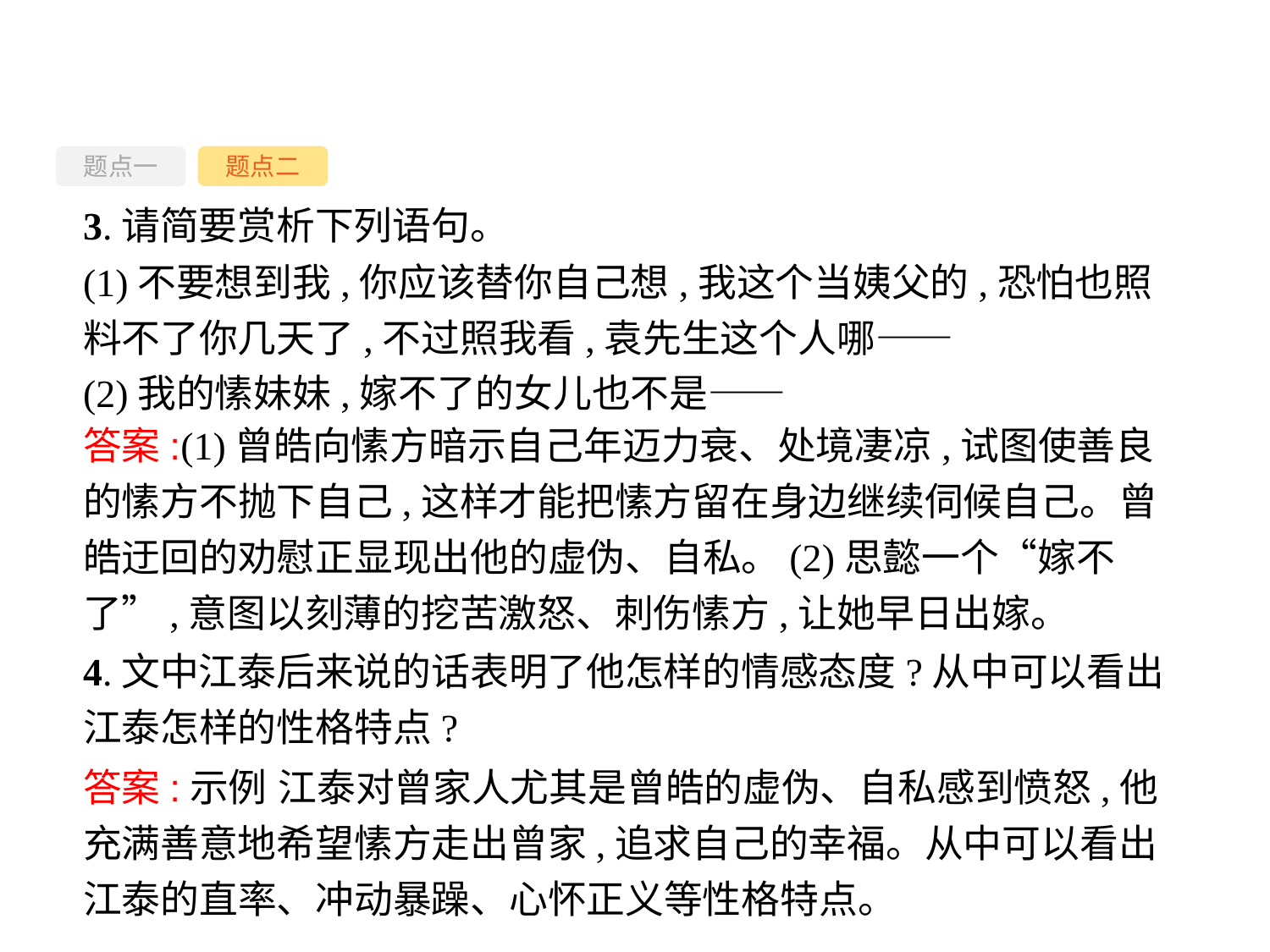

题点一
题点二
3.请简要赏析下列语句。
(1)不要想到我,你应该替你自己想,我这个当姨父的,恐怕也照料不了你几天了,不过照我看,袁先生这个人哪——
(2)我的愫妹妹,嫁不了的女儿也不是——
答案:(1)曾皓向愫方暗示自己年迈力衰、处境凄凉,试图使善良的愫方不抛下自己,这样才能把愫方留在身边继续伺候自己。曾皓迂回的劝慰正显现出他的虚伪、自私。(2)思懿一个“嫁不了”,意图以刻薄的挖苦激怒、刺伤愫方,让她早日出嫁。
4.文中江泰后来说的话表明了他怎样的情感态度?从中可以看出江泰怎样的性格特点?
答案:示例 江泰对曾家人尤其是曾皓的虚伪、自私感到愤怒,他充满善意地希望愫方走出曾家,追求自己的幸福。从中可以看出江泰的直率、冲动暴躁、心怀正义等性格特点。
-53-